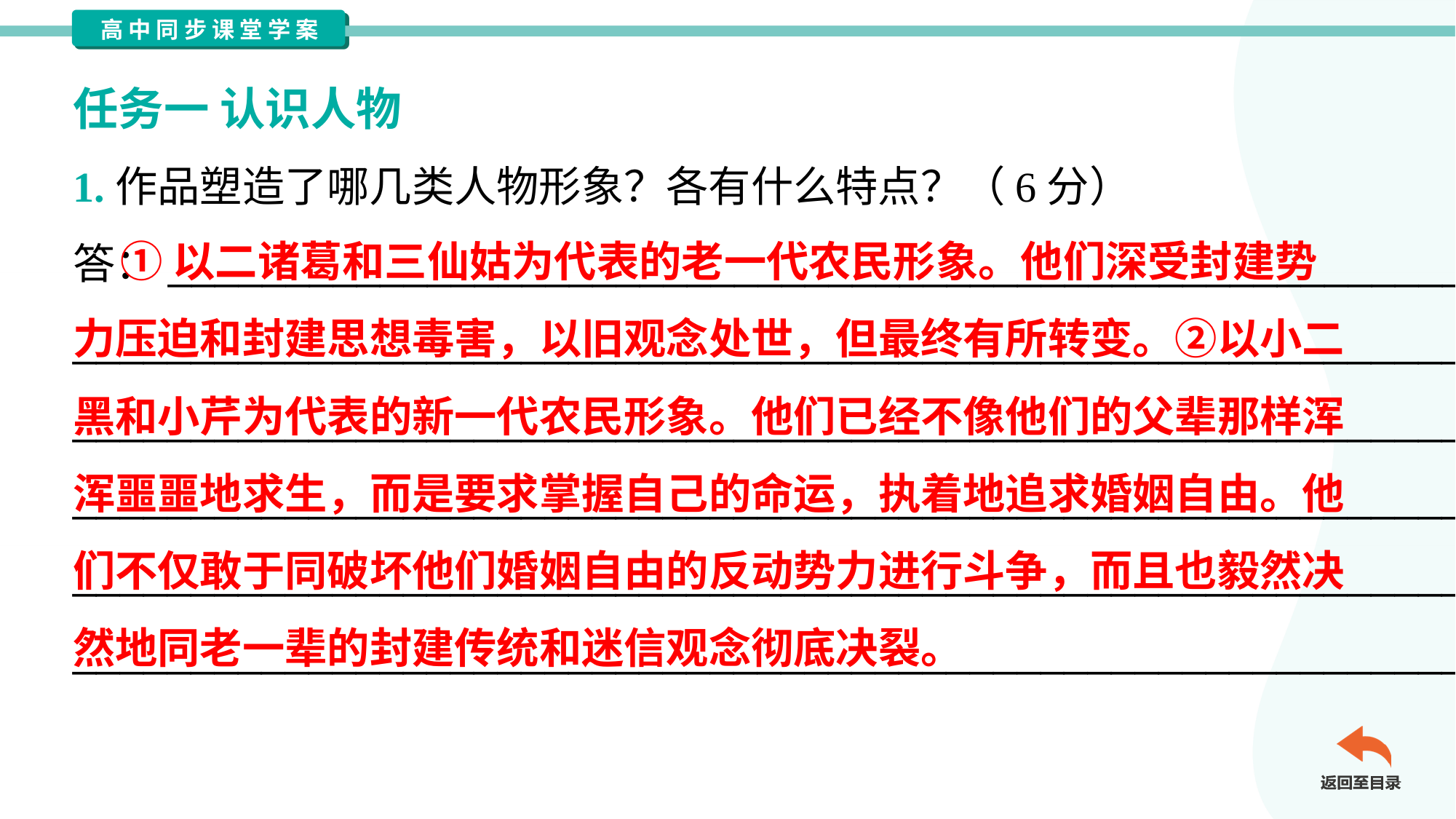

任务一 认识人物
1.作品塑造了哪几类人物形象？各有什么特点？（6分）
答：_________________________________________________________
_____________________________________________________________
_____________________________________________________________
_____________________________________________________________
_____________________________________________________________
_____________________________________________________________
     ①以二诸葛和三仙姑为代表的老一代农民形象。他们深受封建势
力压迫和封建思想毒害，以旧观念处世，但最终有所转变。②以小二
黑和小芹为代表的新一代农民形象。他们已经不像他们的父辈那样浑
浑噩噩地求生，而是要求掌握自己的命运，执着地追求婚姻自由。他
们不仅敢于同破坏他们婚姻自由的反动势力进行斗争，而且也毅然决
然地同老一辈的封建传统和迷信观念彻底决裂。